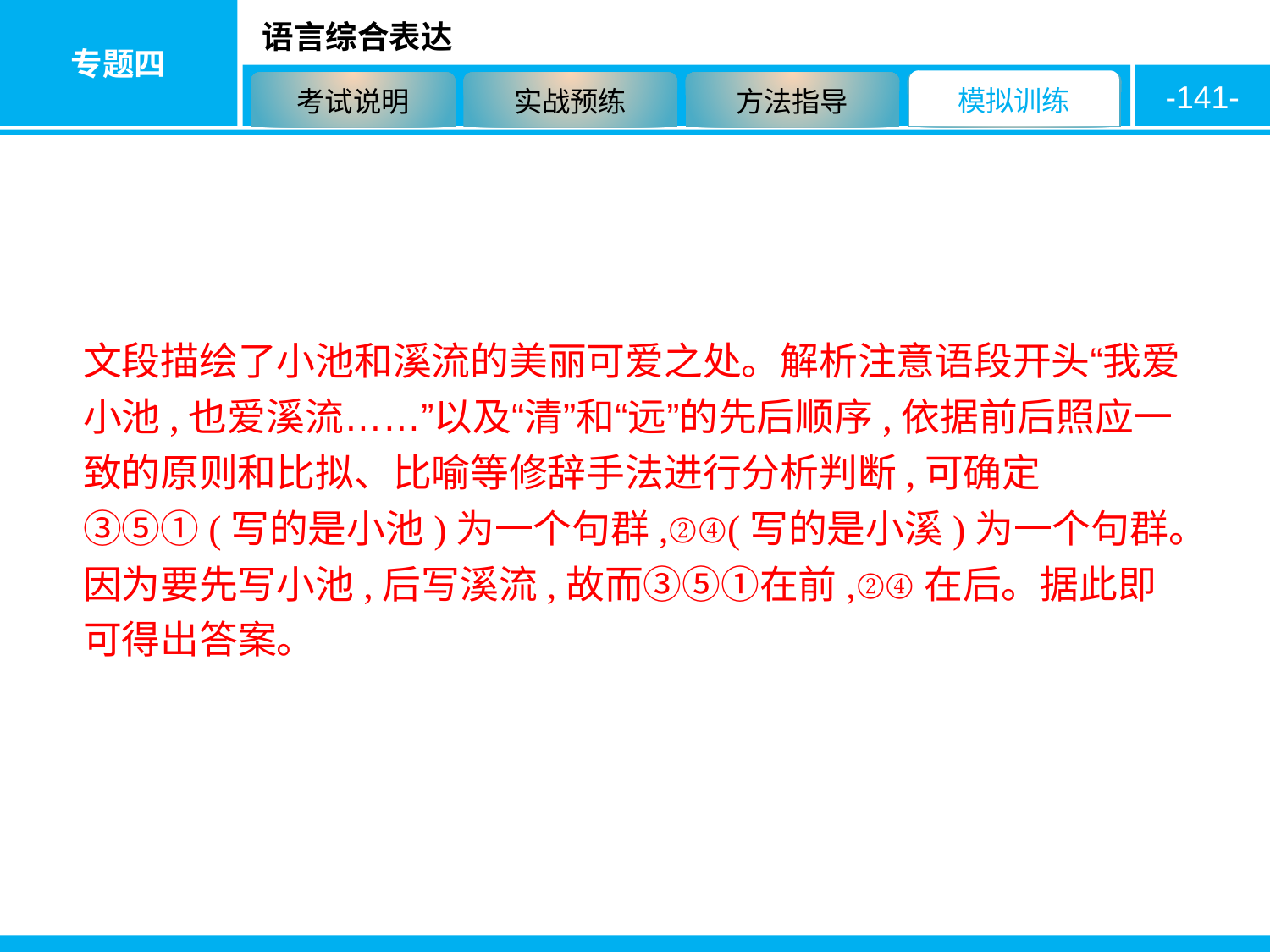

-141-
文段描绘了小池和溪流的美丽可爱之处。解析注意语段开头“我爱小池,也爱溪流……”以及“清”和“远”的先后顺序,依据前后照应一致的原则和比拟、比喻等修辞手法进行分析判断,可确定③⑤①(写的是小池)为一个句群,②④(写的是小溪)为一个句群。因为要先写小池,后写溪流,故而③⑤①在前,②④在后。据此即可得出答案。